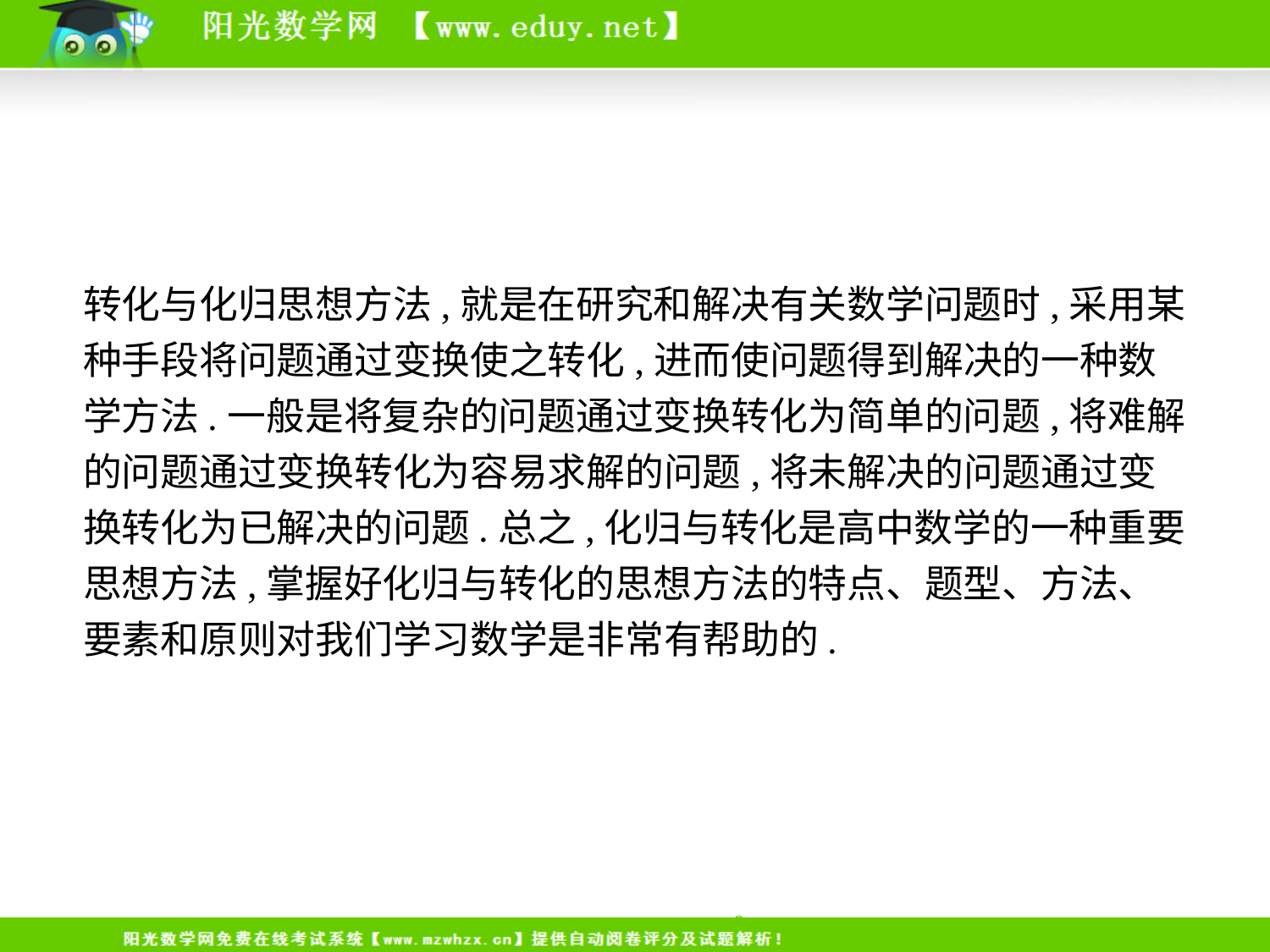

转化与化归思想方法,就是在研究和解决有关数学问题时,采用某种手段将问题通过变换使之转化,进而使问题得到解决的一种数学方法.一般是将复杂的问题通过变换转化为简单的问题,将难解的问题通过变换转化为容易求解的问题,将未解决的问题通过变换转化为已解决的问题.总之,化归与转化是高中数学的一种重要思想方法,掌握好化归与转化的思想方法的特点、题型、方法、要素和原则对我们学习数学是非常有帮助的.